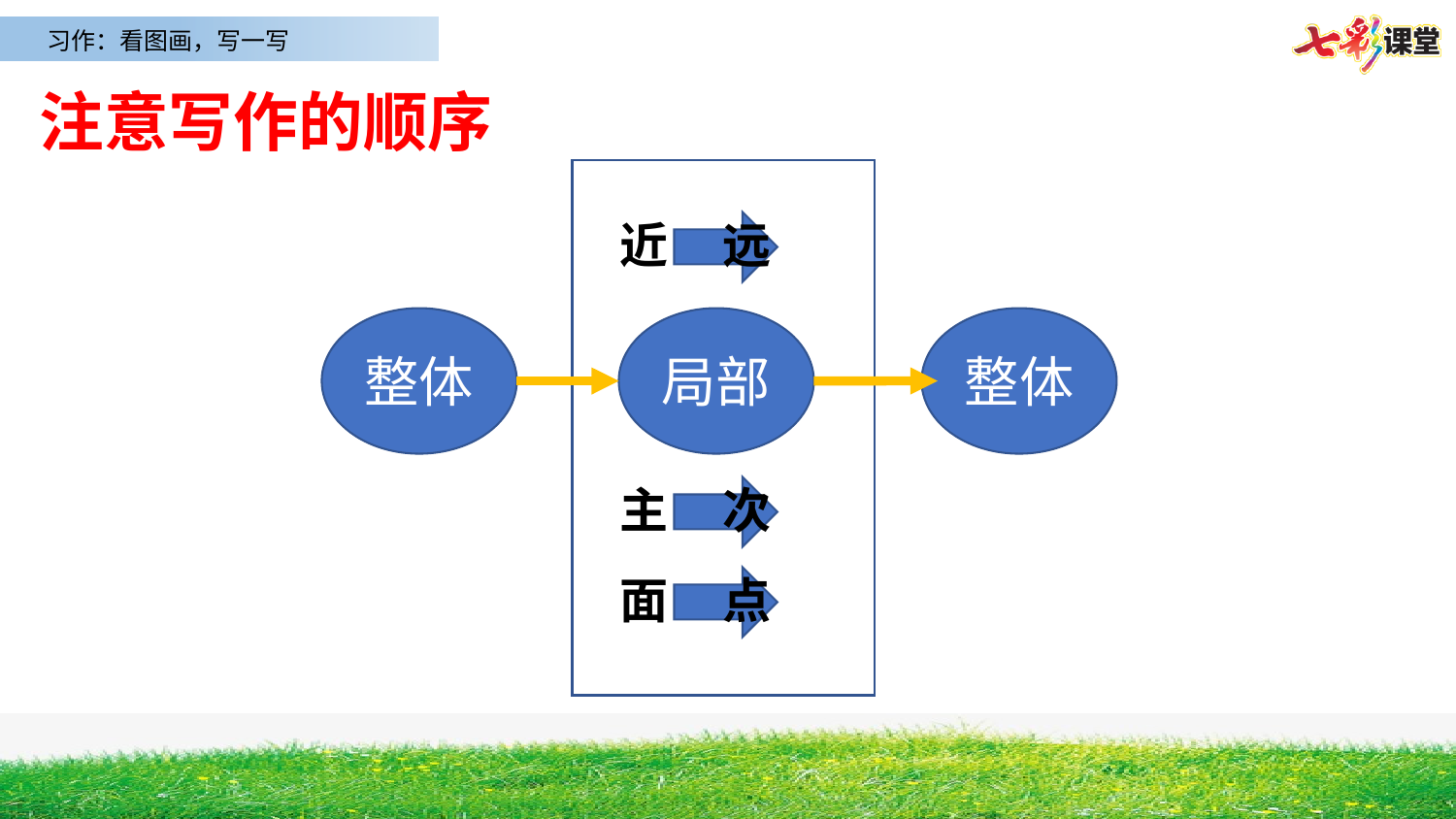

注意写作的顺序

近     远

整体
局部
整体
主     次

面     点